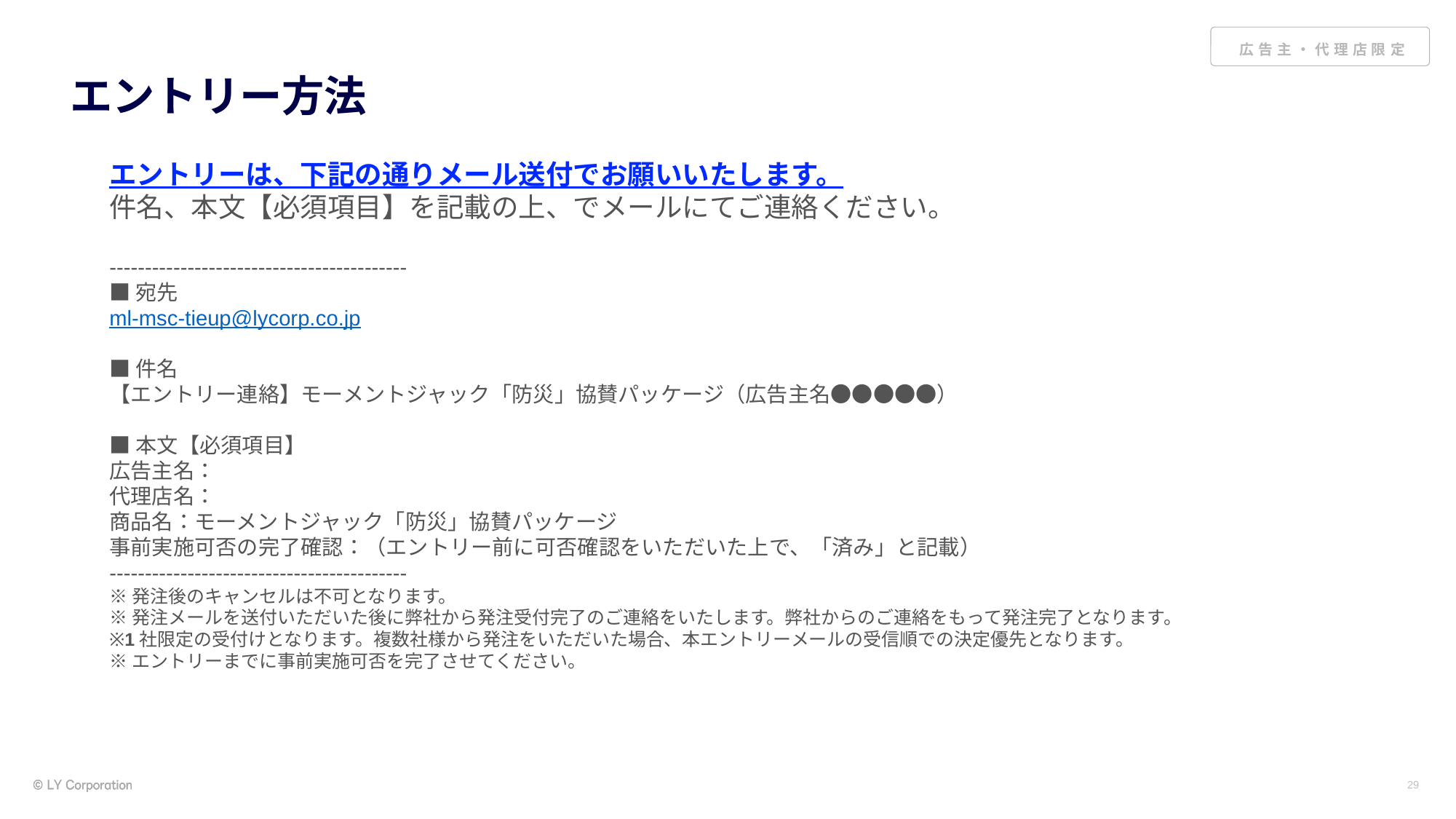

# エントリー方法
エントリーは、下記の通りメール送付でお願いいたします。
件名、本文【必須項目】を記載の上、でメールにてご連絡ください。
------------------------------------------
■宛先
ml-msc-tieup@lycorp.co.jp

■件名
【エントリー連絡】モーメントジャック「防災」協賛パッケージ（広告主名●●●●●）

■本文【必須項目】
広告主名：
代理店名：
商品名：モーメントジャック「防災」協賛パッケージ
事前実施可否の完了確認：（エントリー前に可否確認をいただいた上で、「済み」と記載）
------------------------------------------
※発注後のキャンセルは不可となります。
※発注メールを送付いただいた後に弊社から発注受付完了のご連絡をいたします。弊社からのご連絡をもって発注完了となります。
※1社限定の受付けとなります。複数社様から発注をいただいた場合、本エントリーメールの受信順での決定優先となります。
※エントリーまでに事前実施可否を完了させてください。